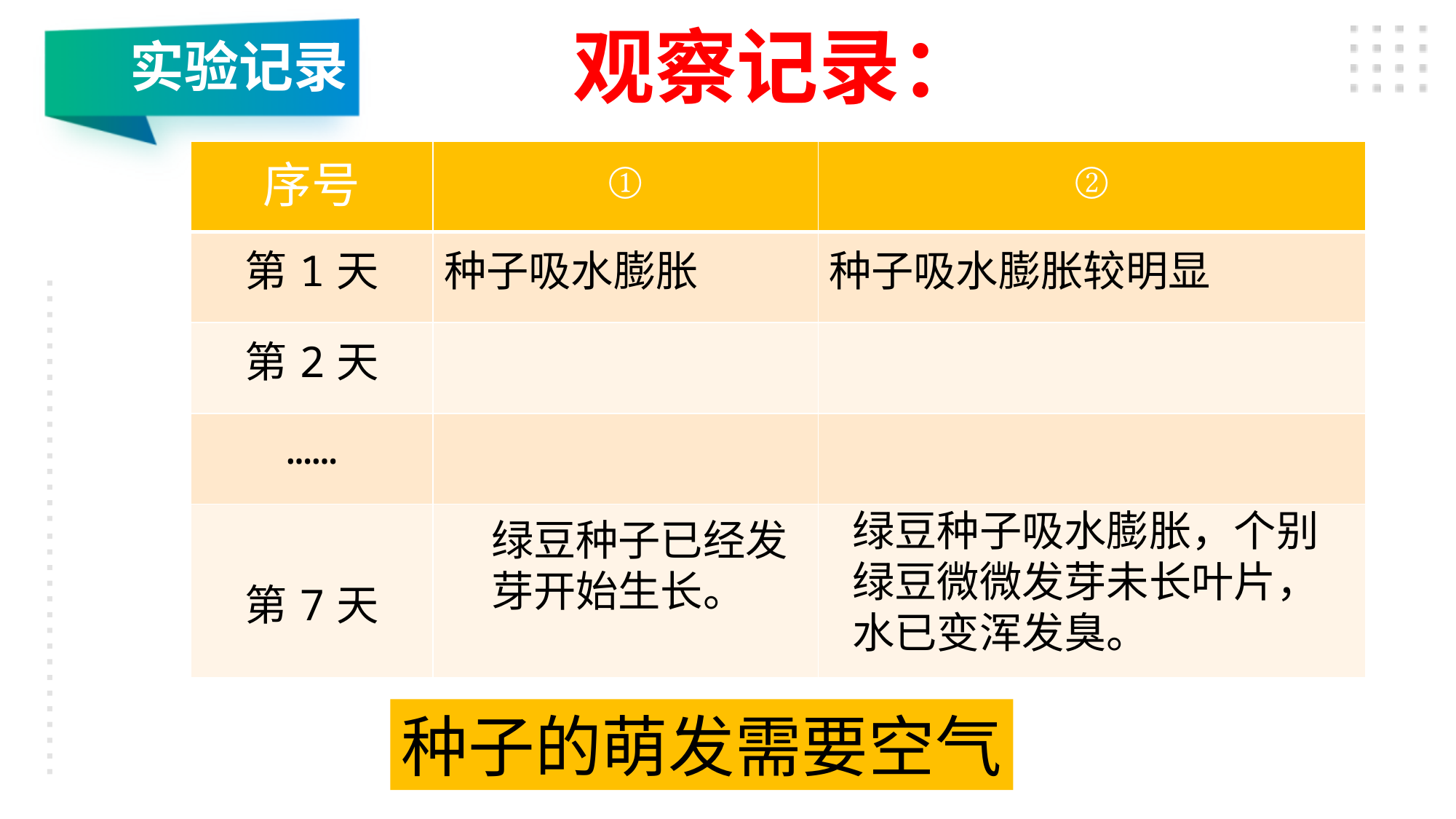

观察记录：
实验记录
| 序号 | ① | ② |
| --- | --- | --- |
| 第1天 | 种子吸水膨胀 | 种子吸水膨胀较明显 |
| 第2天 |  |  |
| …… |  |  |
| 第7天 |  |  |
绿豆种子吸水膨胀，个别绿豆微微发芽未长叶片，水已变浑发臭。
绿豆种子已经发芽开始生长。
种子的萌发需要空气